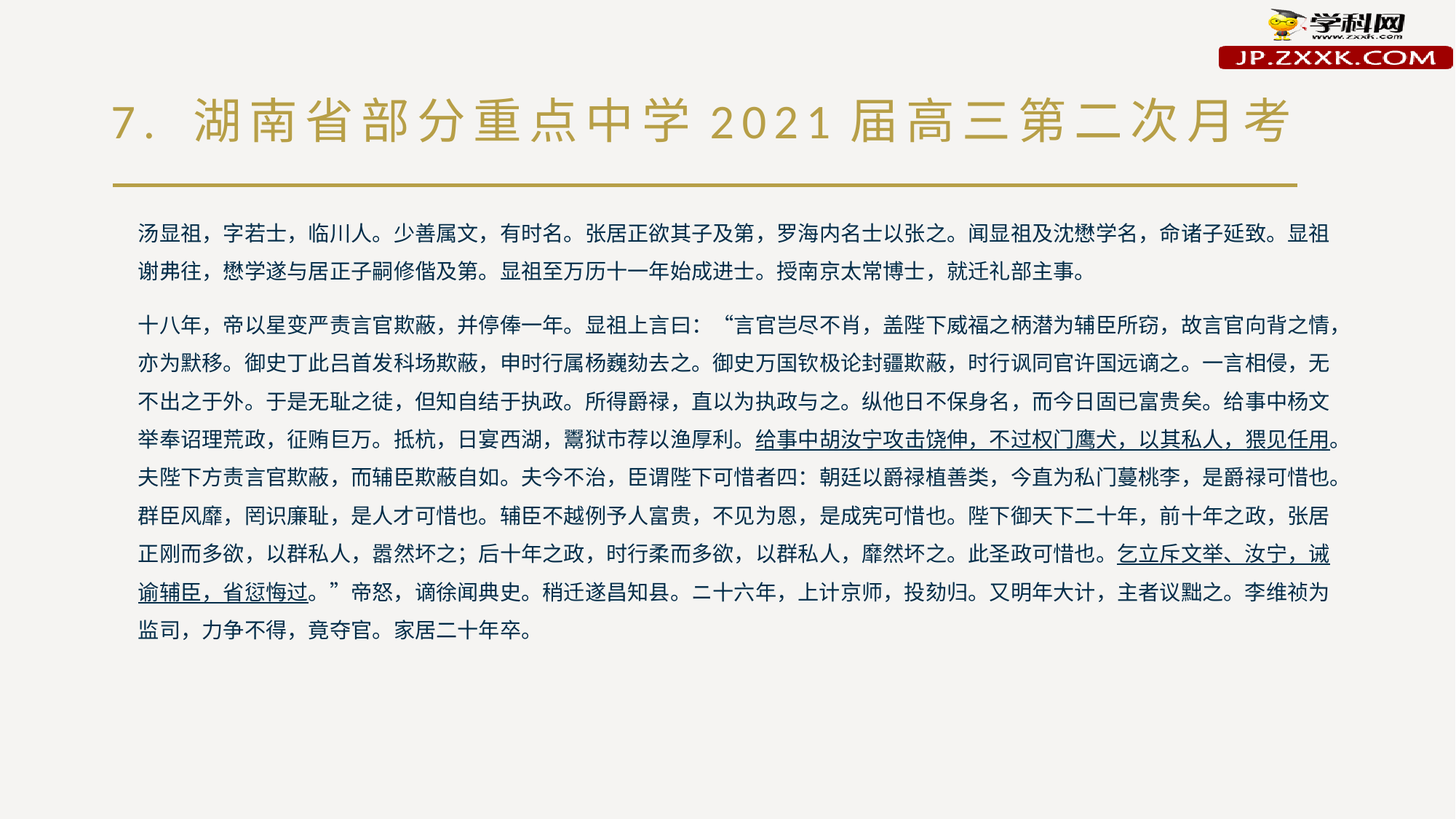

# 7. 湖南省部分重点中学2021届高三第二次月考
汤显祖，字若士，临川人。少善属文，有时名。张居正欲其子及第，罗海内名士以张之。闻显祖及沈懋学名，命诸子延致。显祖谢弗往，懋学遂与居正子嗣修偕及第。显祖至万历十一年始成进士。授南京太常博士，就迁礼部主事。
十八年，帝以星变严责言官欺蔽，并停俸一年。显祖上言曰：“言官岂尽不肖，盖陛下威福之柄潜为辅臣所窃，故言官向背之情，亦为默移。御史丁此吕首发科场欺蔽，申时行属杨巍劾去之。御史万国钦极论封疆欺蔽，时行讽同官许国远谪之。一言相侵，无不出之于外。于是无耻之徒，但知自结于执政。所得爵禄，直以为执政与之。纵他日不保身名，而今日固已富贵矣。给事中杨文举奉诏理荒政，征贿巨万。抵杭，日宴西湖，鬻狱市荐以渔厚利。给事中胡汝宁攻击饶伸，不过权门鹰犬，以其私人，猥见任用。夫陛下方责言官欺蔽，而辅臣欺蔽自如。夫今不治，臣谓陛下可惜者四：朝廷以爵禄植善类，今直为私门蔓桃李，是爵禄可惜也。群臣风靡，罔识廉耻，是人才可惜也。辅臣不越例予人富贵，不见为恩，是成宪可惜也。陛下御天下二十年，前十年之政，张居正刚而多欲，以群私人，嚣然坏之；后十年之政，时行柔而多欲，以群私人，靡然坏之。此圣政可惜也。乞立斥文举、汝宁，诫谕辅臣，省愆悔过。”帝怒，谪徐闻典史。稍迁遂昌知县。ニ十六年，上计京师，投劾归。又明年大计，主者议黜之。李维祯为监司，力争不得，竟夺官。家居二十年卒。